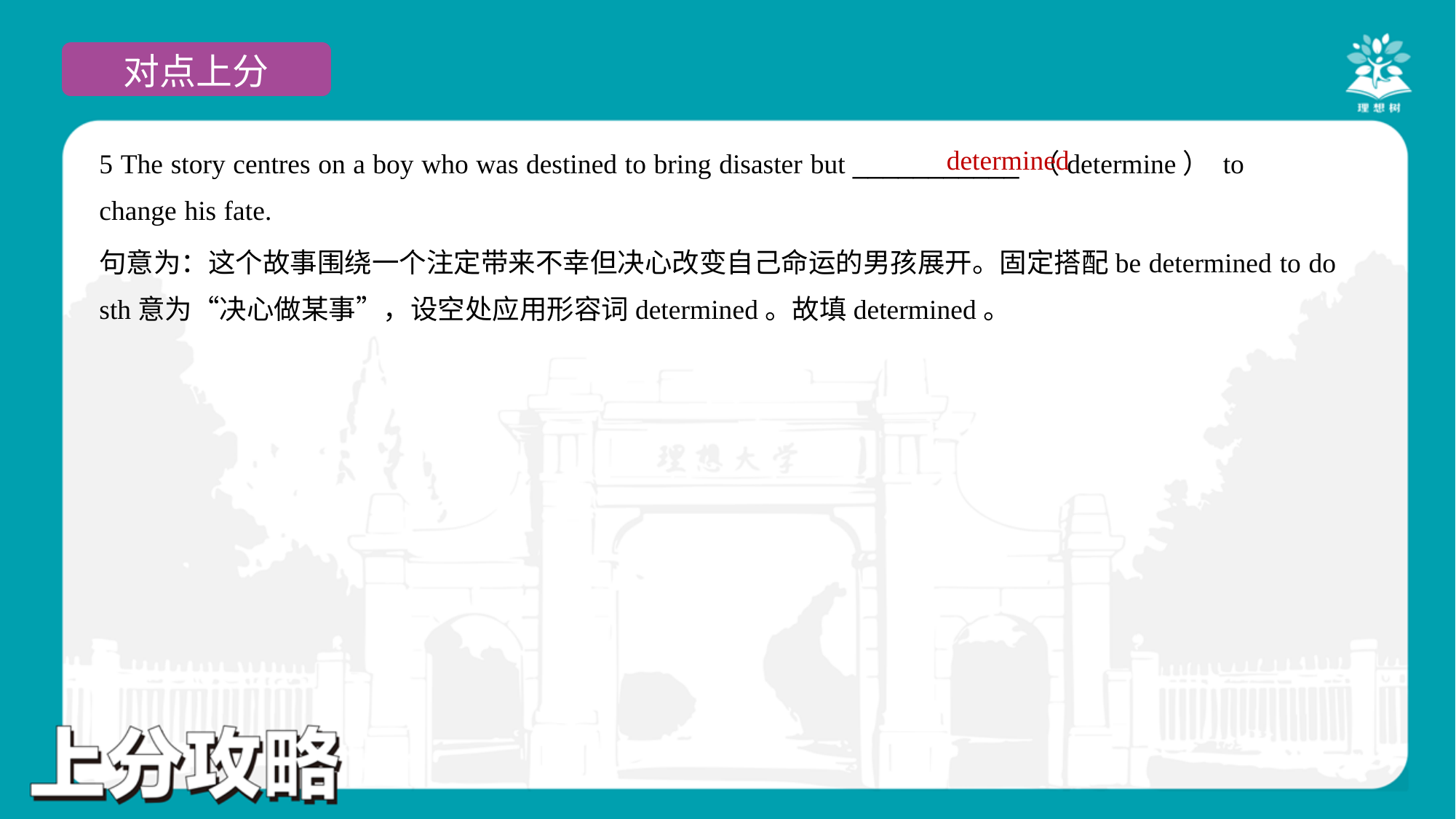

determined
5 The story centres on a boy who was destined to bring disaster but ___________ （determine） to
change his fate.
句意为：这个故事围绕一个注定带来不幸但决心改变自己命运的男孩展开。固定搭配be determined to do
sth意为“决心做某事”，设空处应用形容词determined。故填determined。